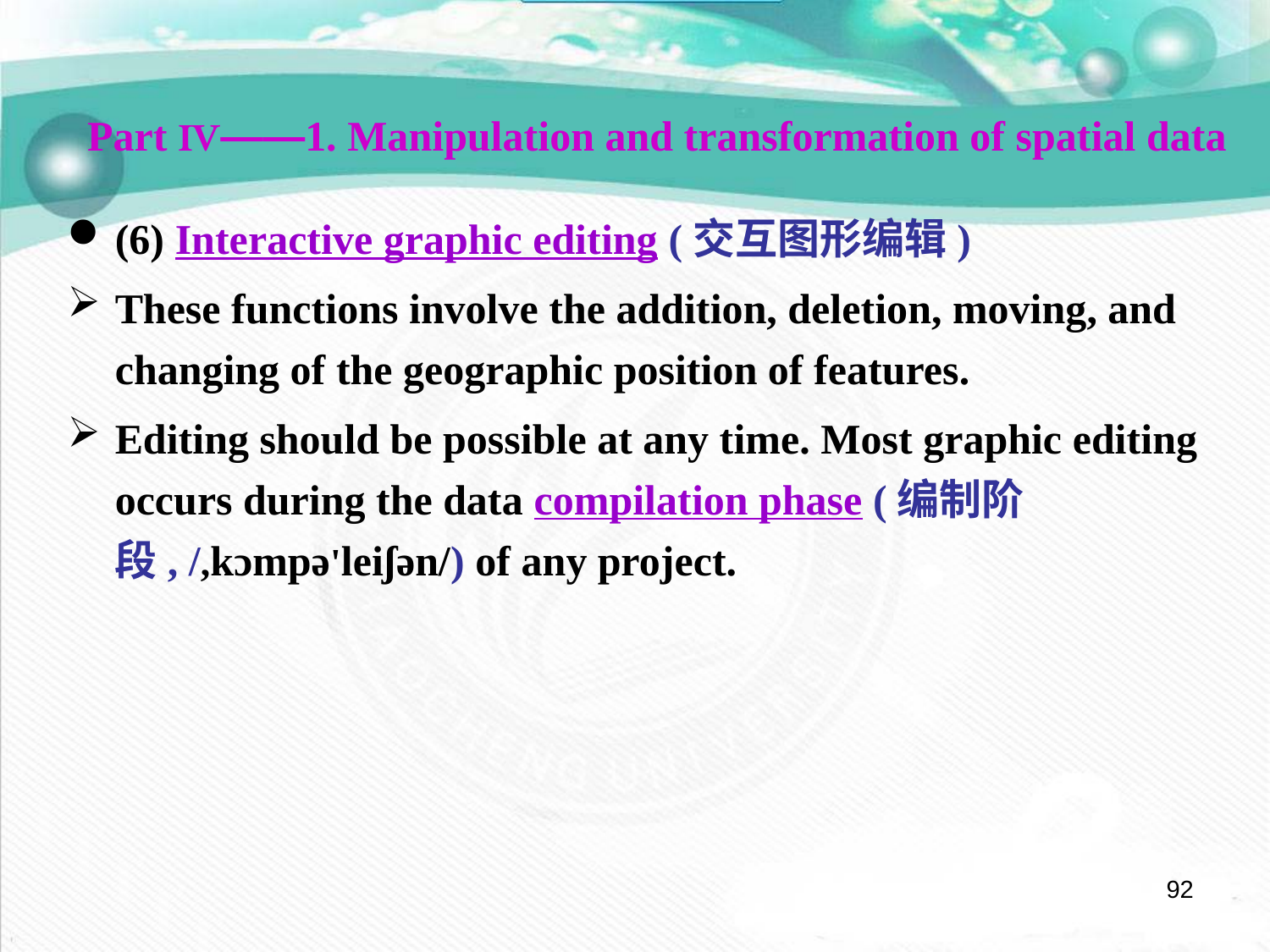

Part Ⅳ——1. Manipulation and transformation of spatial data
(6) Interactive graphic editing (交互图形编辑)
These functions involve the addition, deletion, moving, and changing of the geographic position of features.
Editing should be possible at any time. Most graphic editing occurs during the data compilation phase (编制阶段, /,kɔmpə'leiʃən/) of any project.

92